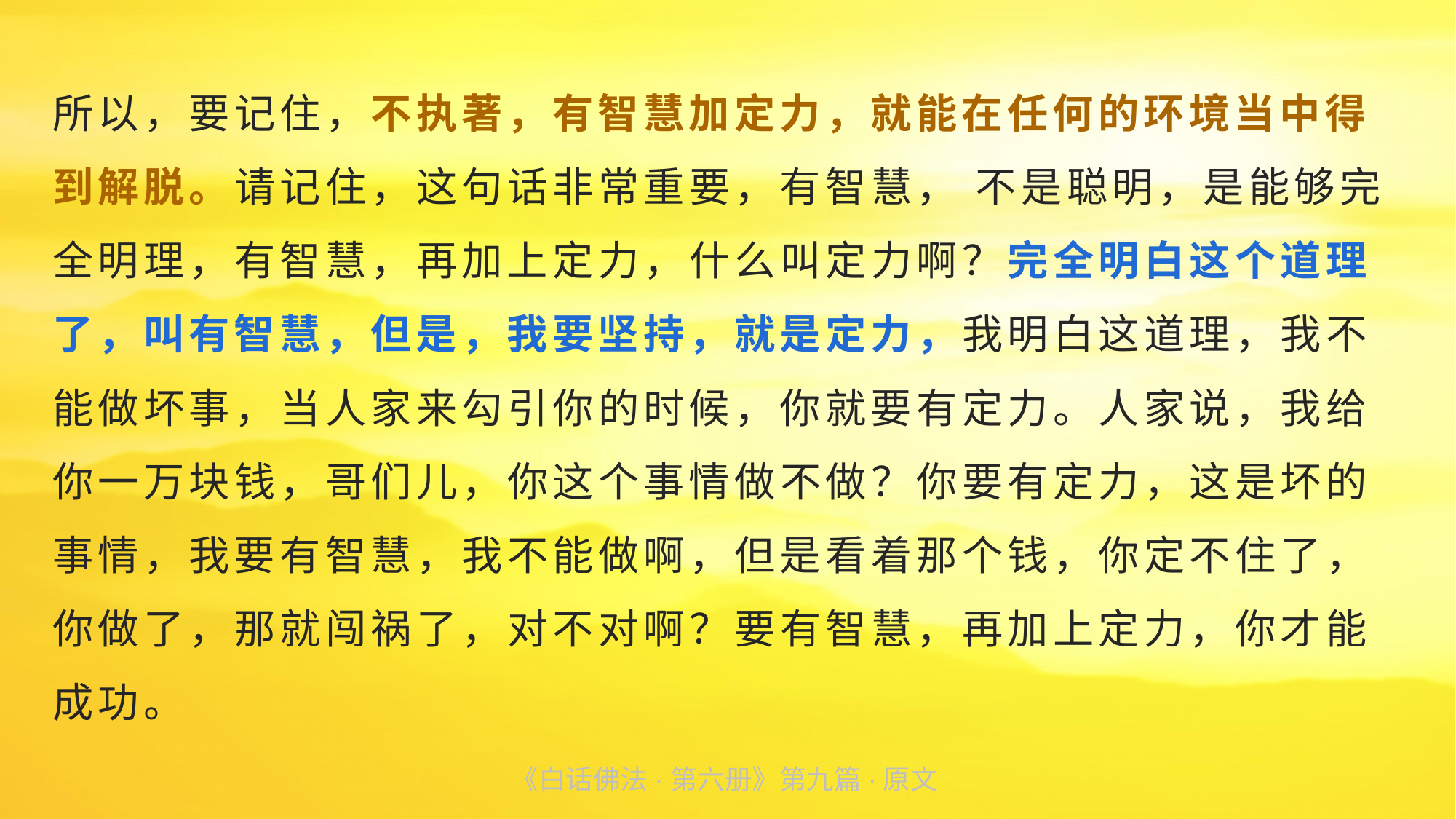

所以，要记住，不执著，有智慧加定力，就能在任何的环境当中得到解脱。请记住，这句话非常重要，有智慧， 不是聪明，是能够完全明理，有智慧，再加上定力，什么叫定力啊？完全明白这个道理了，叫有智慧，但是，我要坚持，就是定力，我明白这道理，我不能做坏事，当人家来勾引你的时候，你就要有定力。人家说，我给你一万块钱，哥们儿，你这个事情做不做？你要有定力，这是坏的事情，我要有智慧，我不能做啊，但是看着那个钱，你定不住了，你做了，那就闯祸了，对不对啊？要有智慧，再加上定力，你才能
成功。
《白话佛法·第六册》第九篇·原文